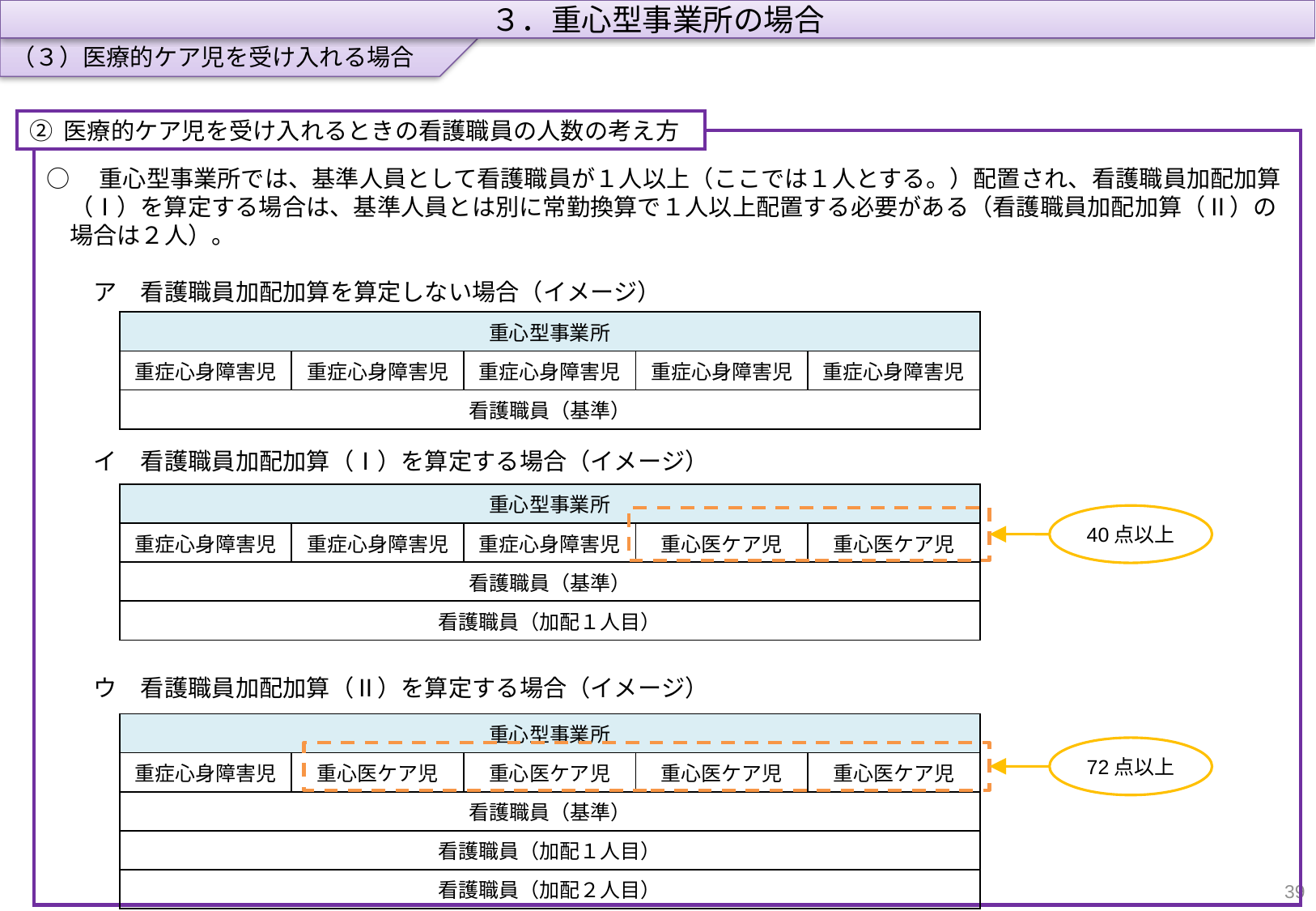

（３）医療的ケア児を受け入れる場合
３．重心型事業所の場合
② 医療的ケア児を受け入れるときの看護職員の人数の考え方
○　重心型事業所では、基準人員として看護職員が１人以上（ここでは１人とする。）配置され、看護職員加配加算（Ⅰ）を算定する場合は、基準人員とは別に常勤換算で１人以上配置する必要がある（看護職員加配加算（Ⅱ）の場合は２人）。

　　ア　看護職員加配加算を算定しない場合（イメージ）

　　イ　看護職員加配加算（Ⅰ）を算定する場合（イメージ）

　　ウ　看護職員加配加算（Ⅱ）を算定する場合（イメージ）

| 重心型事業所 |  |  |  |  |
| --- | --- | --- | --- | --- |
| 重症心身障害児 | 重症心身障害児 | 重症心身障害児 | 重症心身障害児 | 重症心身障害児 |
| 看護職員（基準） |  |  |  |  |
| 重心型事業所 |  |  |  |  |
| --- | --- | --- | --- | --- |
| 重症心身障害児 | 重症心身障害児 | 重症心身障害児 | 重心医ケア児 | 重心医ケア児 |
| 看護職員（基準） |  |  |  |  |
| 看護職員（加配１人目） |  |  |  |  |
40点以上

| 重心型事業所 |  |  |  |  |
| --- | --- | --- | --- | --- |
| 重症心身障害児 | 重心医ケア児 | 重心医ケア児 | 重心医ケア児 | 重心医ケア児 |
| 看護職員（基準） |  |  |  |  |
| 看護職員（加配１人目） |  |  |  |  |
| 看護職員（加配２人目） |  |  |  |  |
72点以上

39